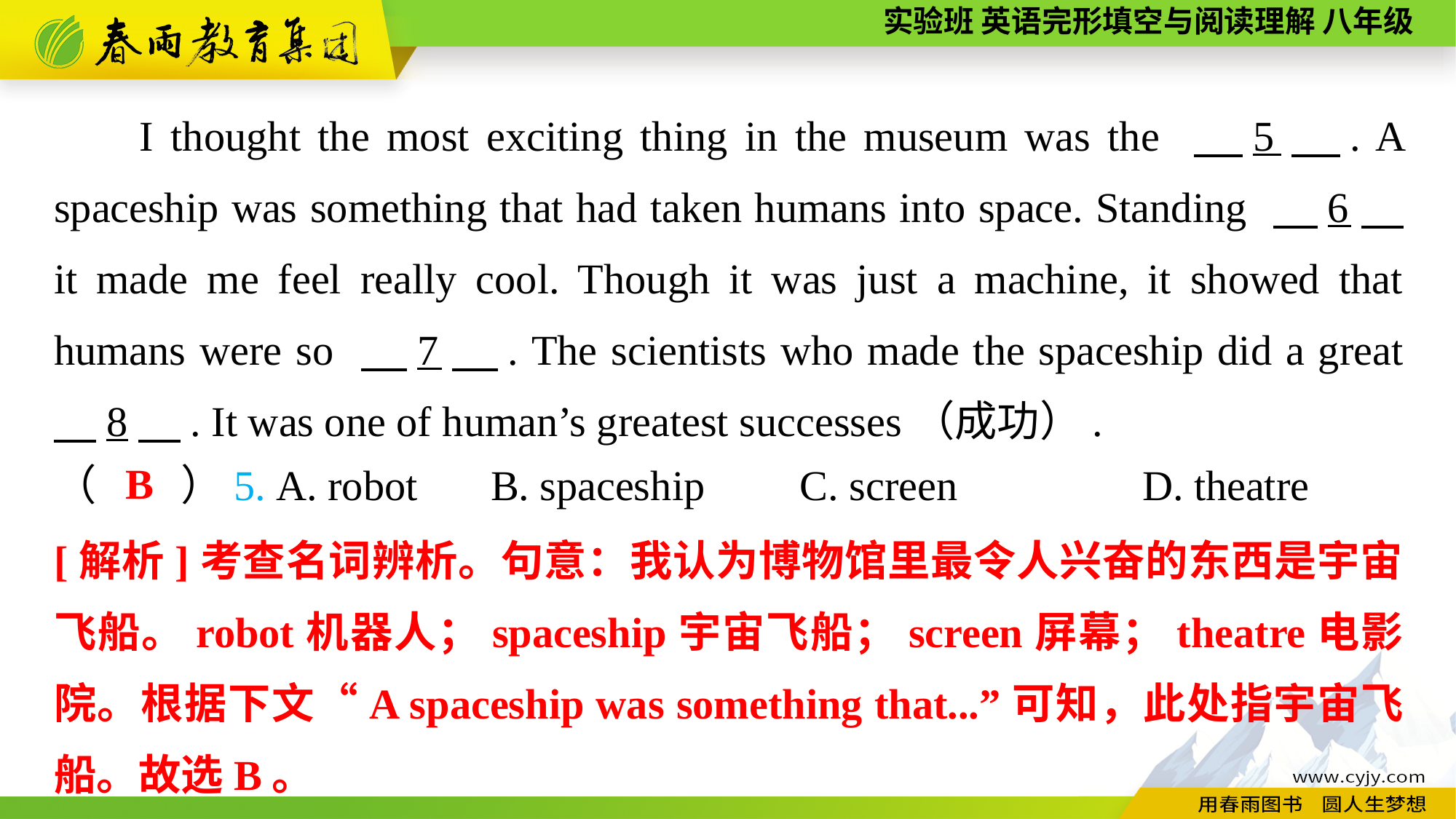

I thought the most exciting thing in the museum was the 　5　. A spaceship was something that had taken humans into space. Standing 　6　 it made me feel really cool. Though it was just a machine, it showed that humans were so 　7　. The scientists who made the spaceship did a great 　8　. It was one of human’s greatest successes（成功）.
B
（　　）5. A. robot	B. spaceship         C. screen	          D. theatre
[解析]考查名词辨析。句意：我认为博物馆里最令人兴奋的东西是宇宙飞船。robot机器人；spaceship宇宙飞船；screen屏幕；theatre电影院。根据下文“A spaceship was something that...”可知，此处指宇宙飞船。故选B。